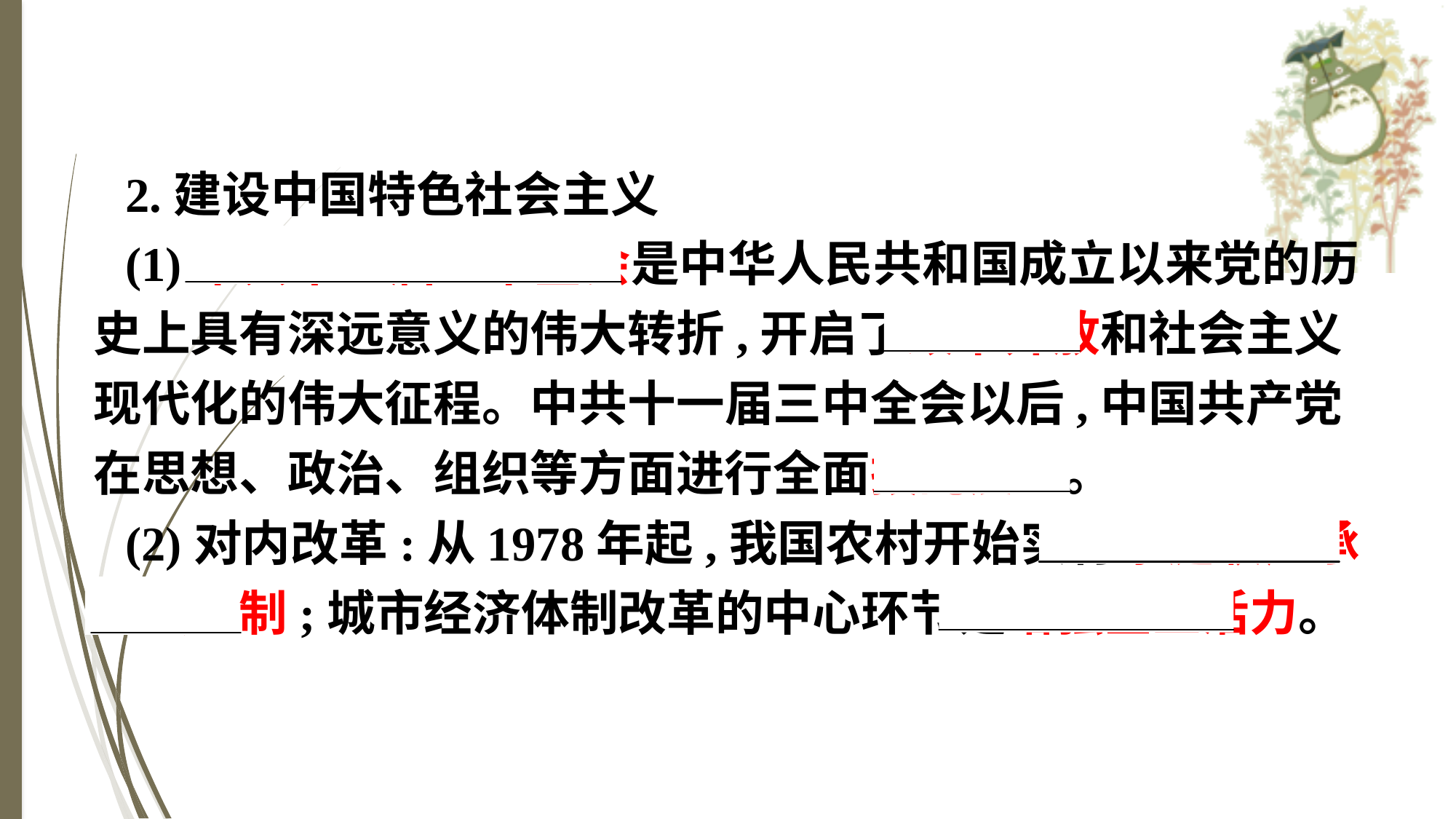

2.建设中国特色社会主义
(1)中共十一届三中全会是中华人民共和国成立以来党的历史上具有深远意义的伟大转折,开启了改革开放和社会主义现代化的伟大征程。中共十一届三中全会以后,中国共产党在思想、政治、组织等方面进行全面拨乱反正。
(2)对内改革:从1978年起,我国农村开始实行家庭联产承包责任制;城市经济体制改革的中心环节是增强企业活力。